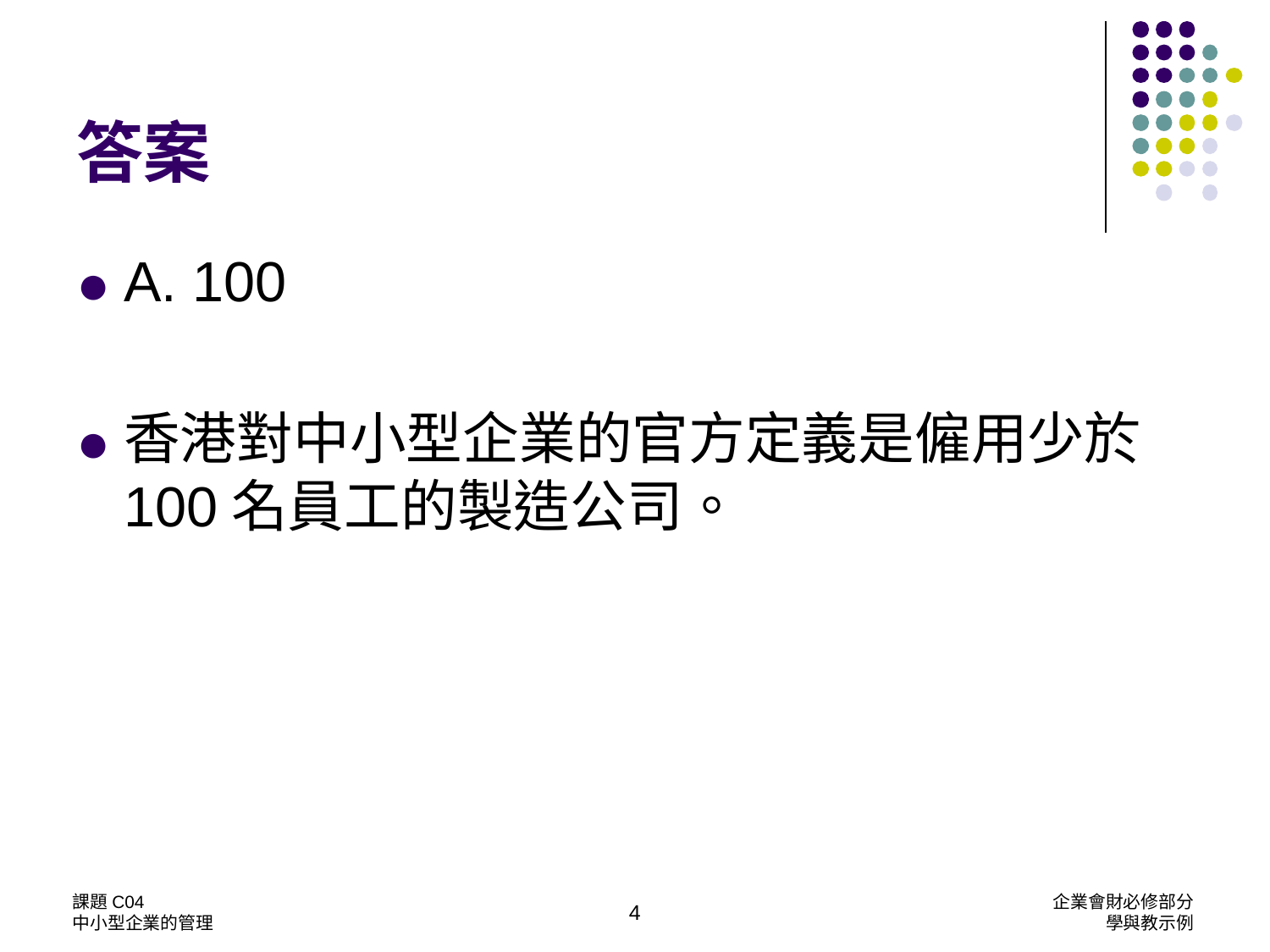

# 答案
A. 100

香港對中小型企業的官方定義是僱用少於100名員工的製造公司。

課題C04
中小型企業的管理

企業會財必修部分
學與教示例

4